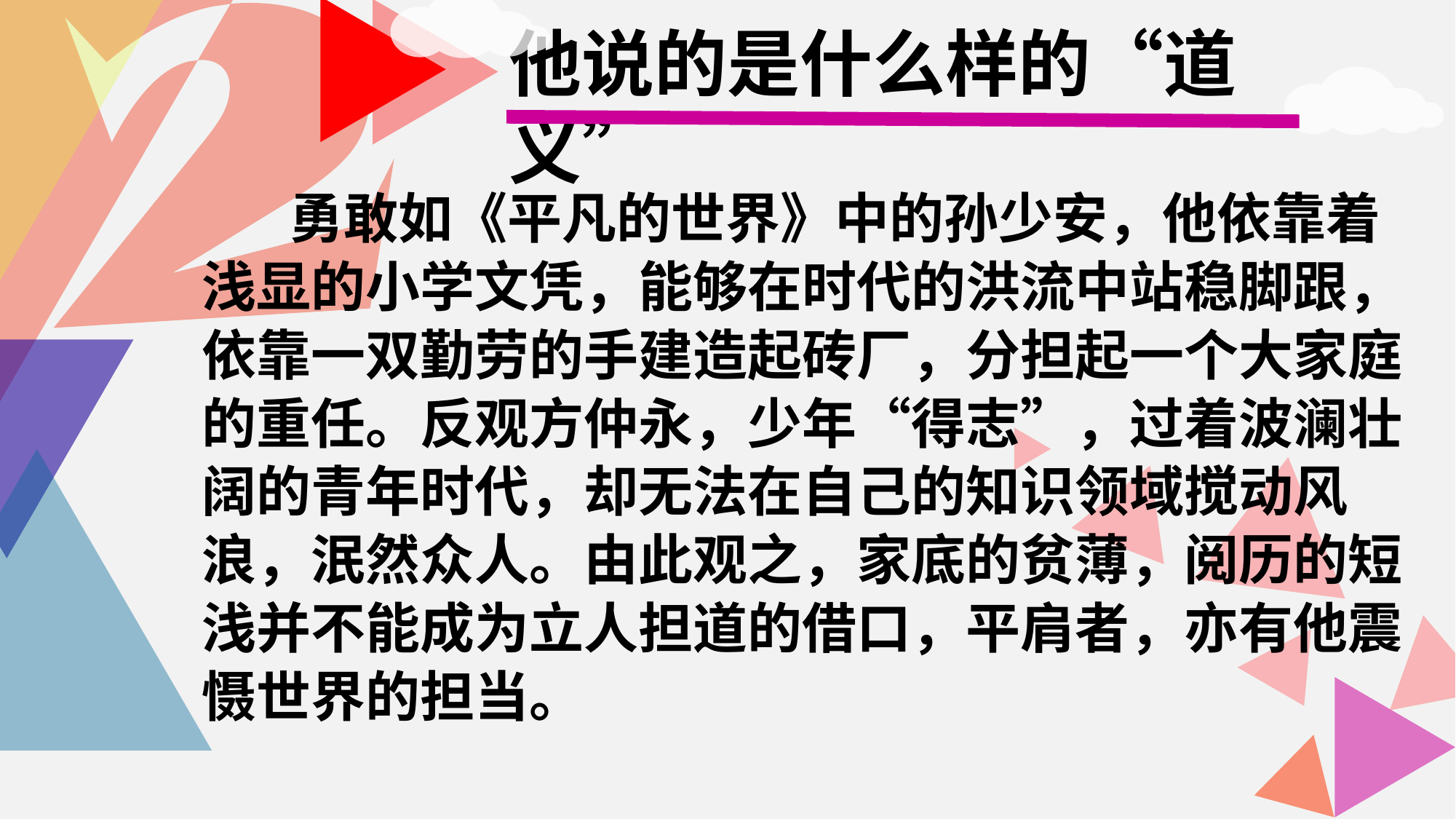

他说的是什么样的“道义”

      勇敢如《平凡的世界》中的孙少安，他依靠着浅显的小学文凭，能够在时代的洪流中站稳脚跟，依靠一双勤劳的手建造起砖厂，分担起一个大家庭的重任。反观方仲永，少年“得志”，过着波澜壮阔的青年时代，却无法在自己的知识领域搅动风浪，泯然众人。由此观之，家底的贫薄，阅历的短浅并不能成为立人担道的借口，平肩者，亦有他震慑世界的担当。